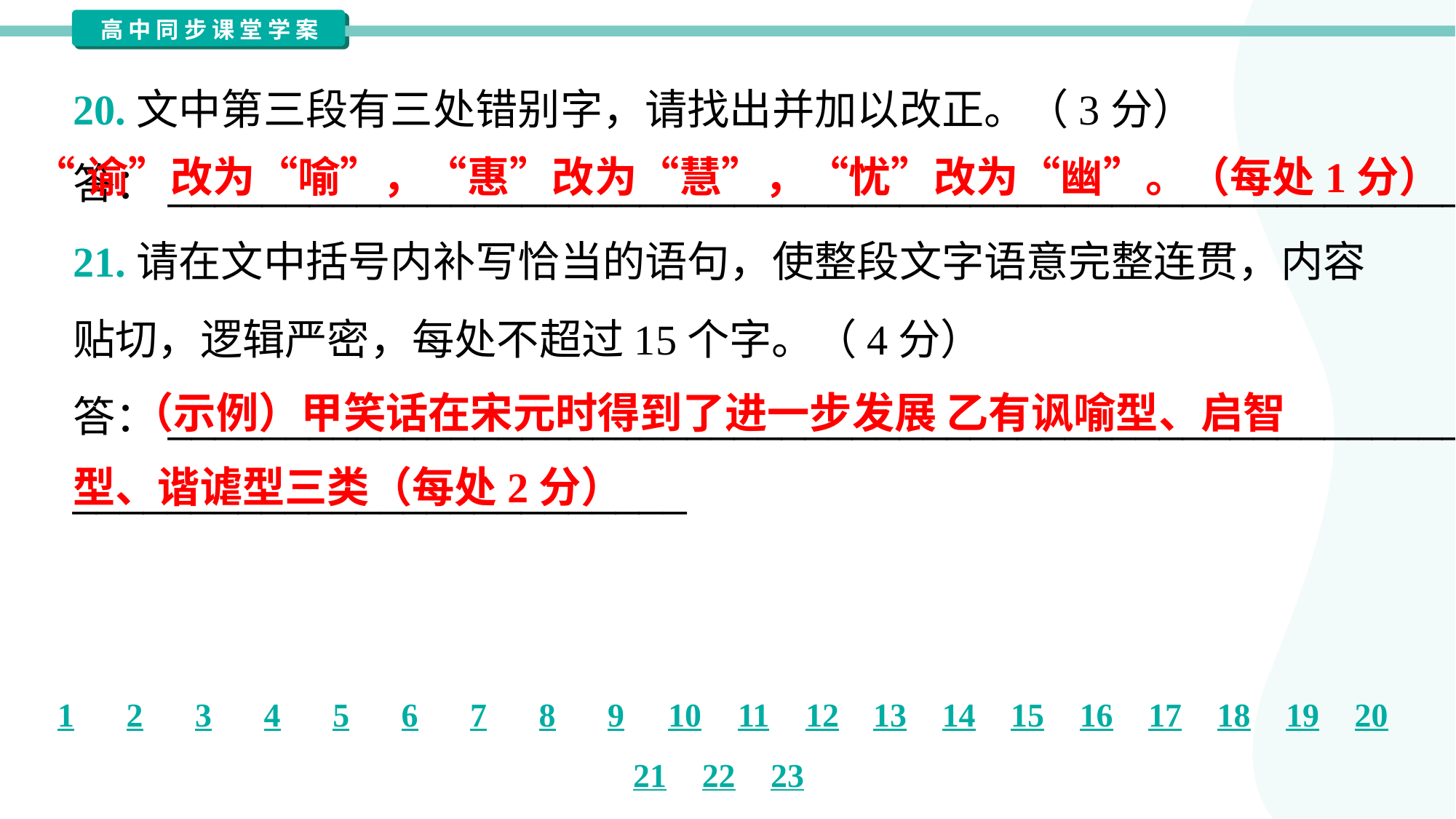

20.文中第三段有三处错别字，请找出并加以改正。（3分）
答：_______________________________________________________
“谕”改为“喻”，“惠”改为“慧”，“忧”改为“幽”。（每处1分）
21.请在文中括号内补写恰当的语句，使整段文字语意完整连贯，内容
贴切，逻辑严密，每处不超过15个字。（4分）
答：_________________________________________________________
__________________________
     （示例）甲笑话在宋元时得到了进一步发展 乙有讽喻型、启智
型、谐谑型三类（每处2分）